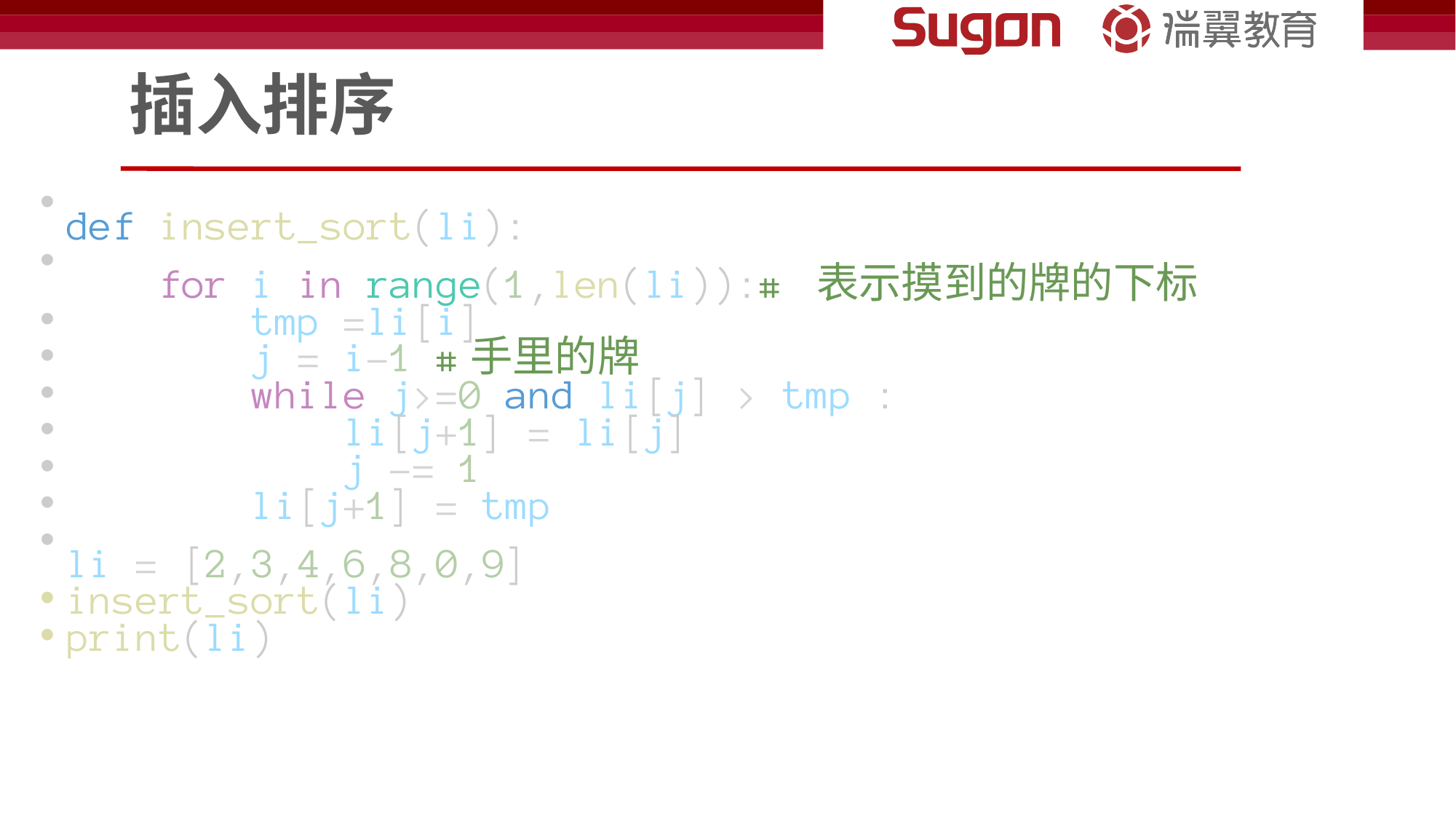

# 插入排序
def insert_sort(li):
    for i in range(1,len(li)):# 表示摸到的牌的下标
        tmp =li[i]
        j = i-1 #手里的牌
        while j>=0 and li[j] > tmp :
            li[j+1] = li[j]
            j -= 1
        li[j+1] = tmp
li = [2,3,4,6,8,0,9]
insert_sort(li)
print(li)